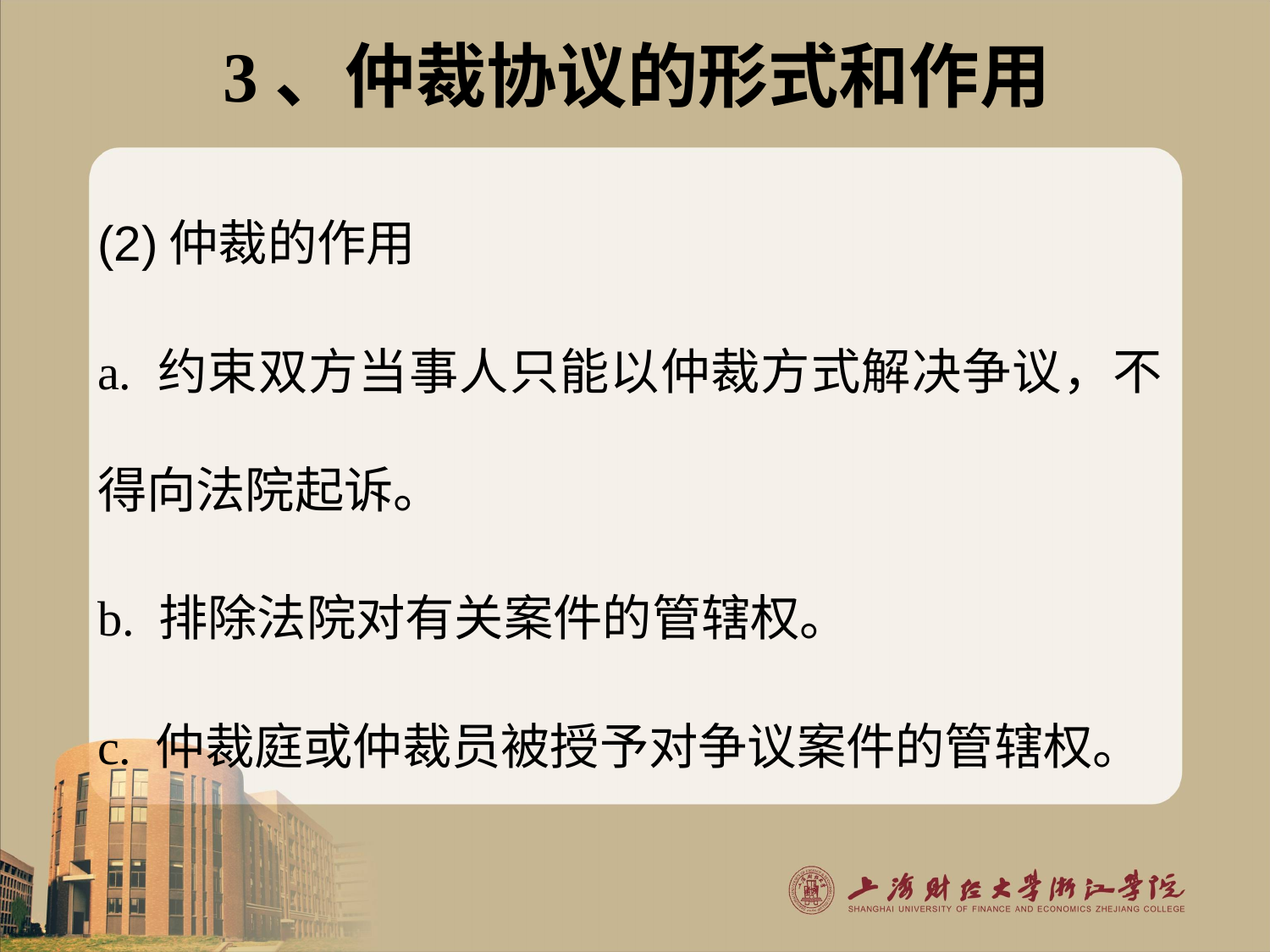

# 3、仲裁协议的形式和作用
仲裁的作用
a. 约束双方当事人只能以仲裁方式解决争议，不得向法院起诉。
b. 排除法院对有关案件的管辖权。
c. 仲裁庭或仲裁员被授予对争议案件的管辖权。